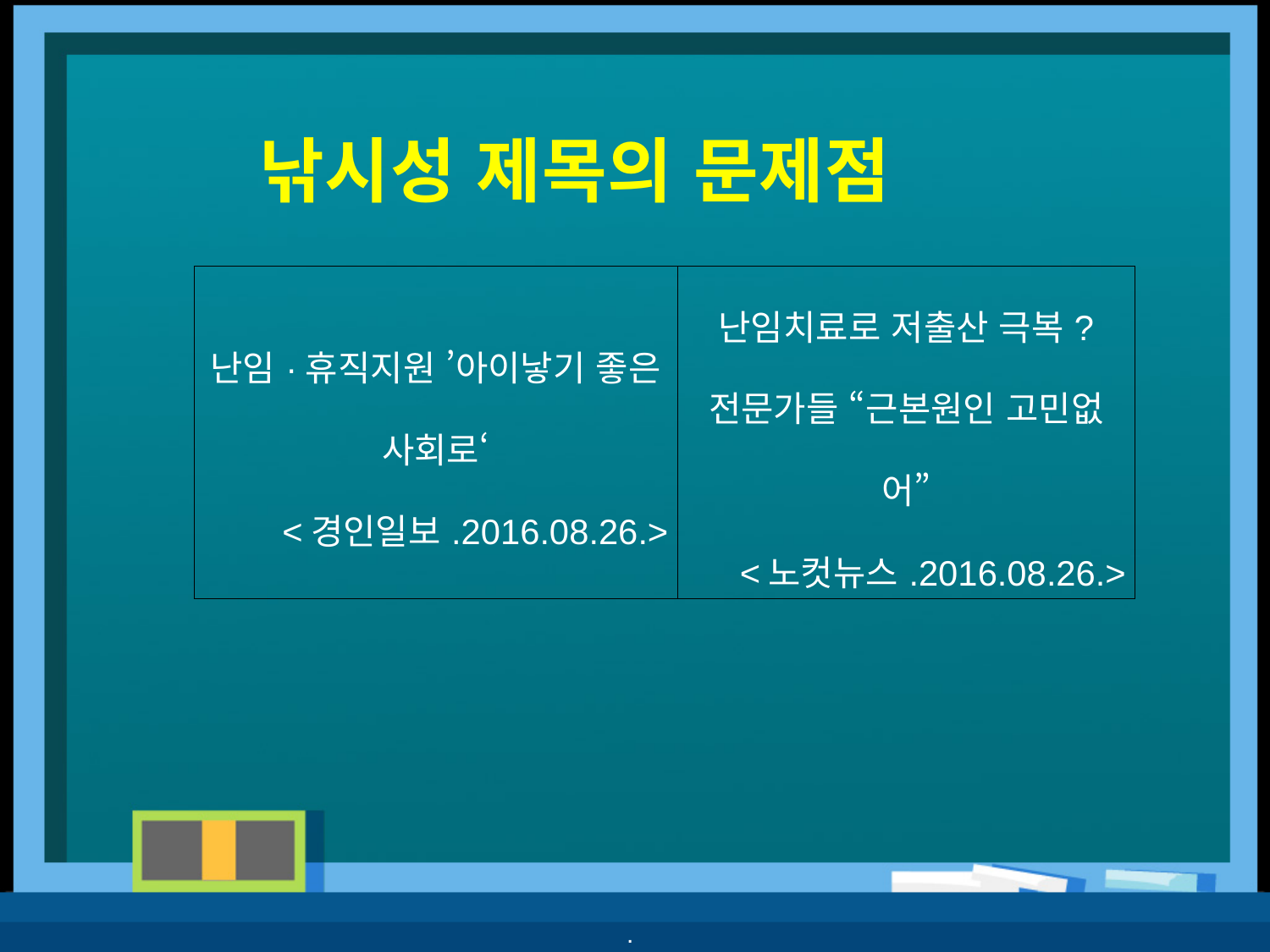

# 낚시성 제목의 문제점

| 난임·휴직지원 ’아이낳기 좋은 사회로‘ <경인일보.2016.08.26.> | 난임치료로 저출산 극복? 전문가들 “근본원인 고민없어” <노컷뉴스.2016.08.26.> |
| --- | --- |